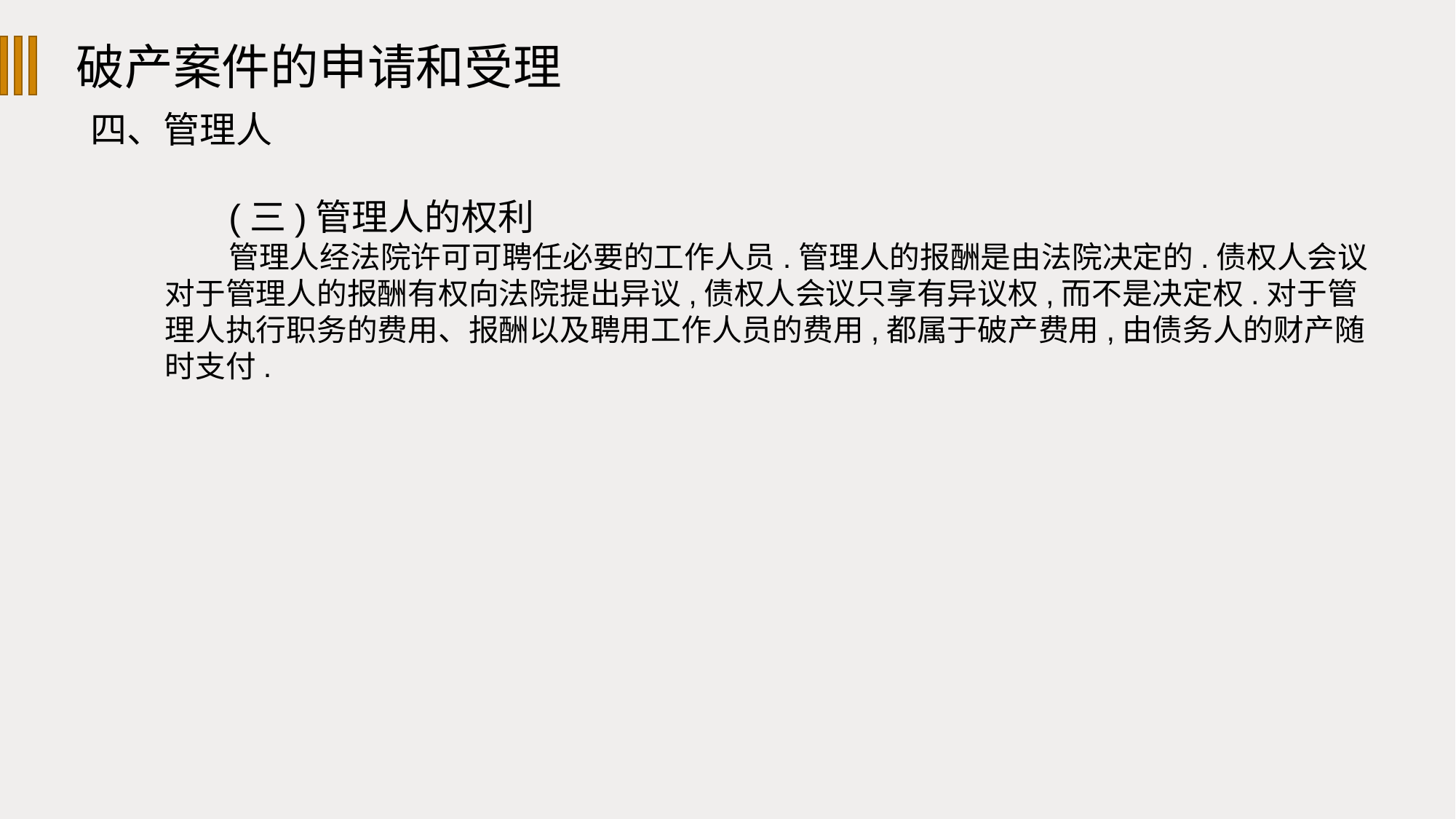

破产案件的申请和受理

四、管理人

(三)管理人的权利
管理人经法院许可可聘任必要的工作人员.管理人的报酬是由法院决定的.债权人会议对于管理人的报酬有权向法院提出异议,债权人会议只享有异议权,而不是决定权.对于管理人执行职务的费用、报酬以及聘用工作人员的费用,都属于破产费用,由债务人的财产随时支付.